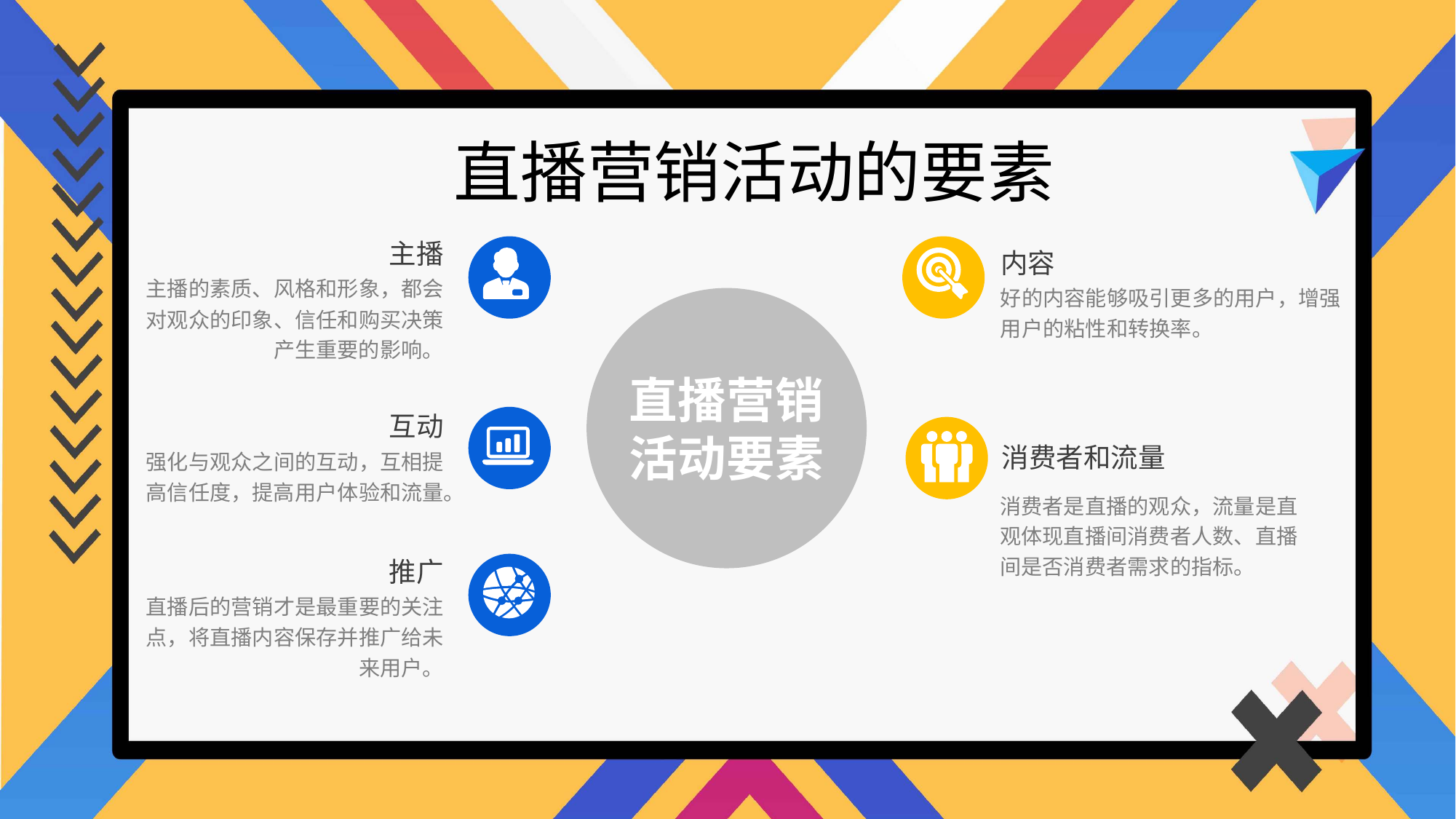

直播营销活动的要素
主播
内容

主播的素质、风格和形象，都会对观众的印象、信任和购买决策产生重要的影响。
好的内容能够吸引更多的用户，增强用户的粘性和转换率。
直播营销活动要素
互动

消费者和流量

强化与观众之间的互动，互相提高信任度，提高用户体验和流量。
消费者是直播的观众，流量是直观体现直播间消费者人数、直播间是否消费者需求的指标。
推广

直播后的营销才是最重要的关注点，将直播内容保存并推广给未来用户。